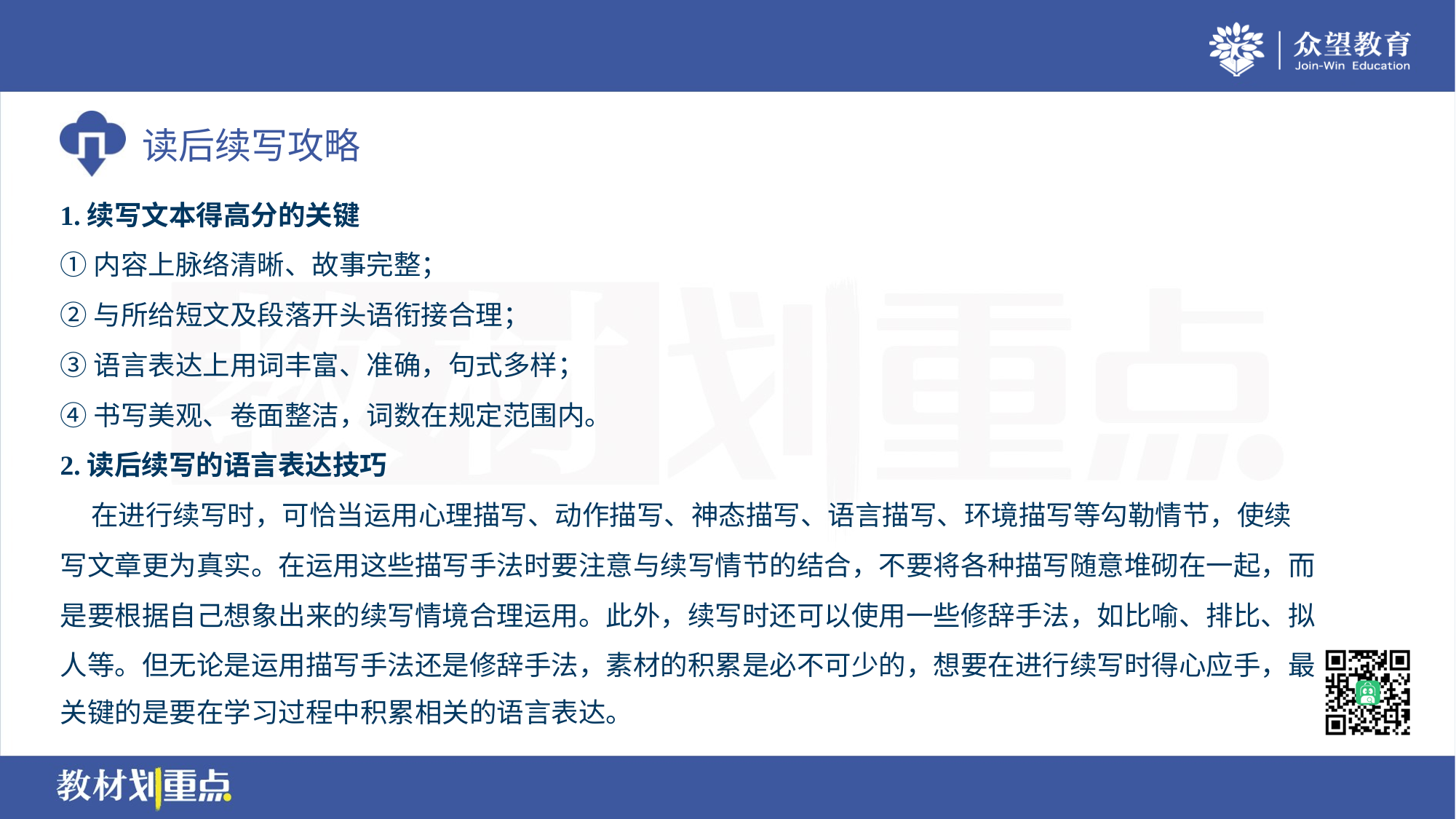

1.续写文本得高分的关键
①内容上脉络清晰、故事完整；
②与所给短文及段落开头语衔接合理；
③语言表达上用词丰富、准确，句式多样；
④书写美观、卷面整洁，词数在规定范围内。
2.读后续写的语言表达技巧
    在进行续写时，可恰当运用心理描写、动作描写、神态描写、语言描写、环境描写等勾勒情节，使续
写文章更为真实。在运用这些描写手法时要注意与续写情节的结合，不要将各种描写随意堆砌在一起，而
是要根据自己想象出来的续写情境合理运用。此外，续写时还可以使用一些修辞手法，如比喻、排比、拟
人等。但无论是运用描写手法还是修辞手法，素材的积累是必不可少的，想要在进行续写时得心应手，最
关键的是要在学习过程中积累相关的语言表达。